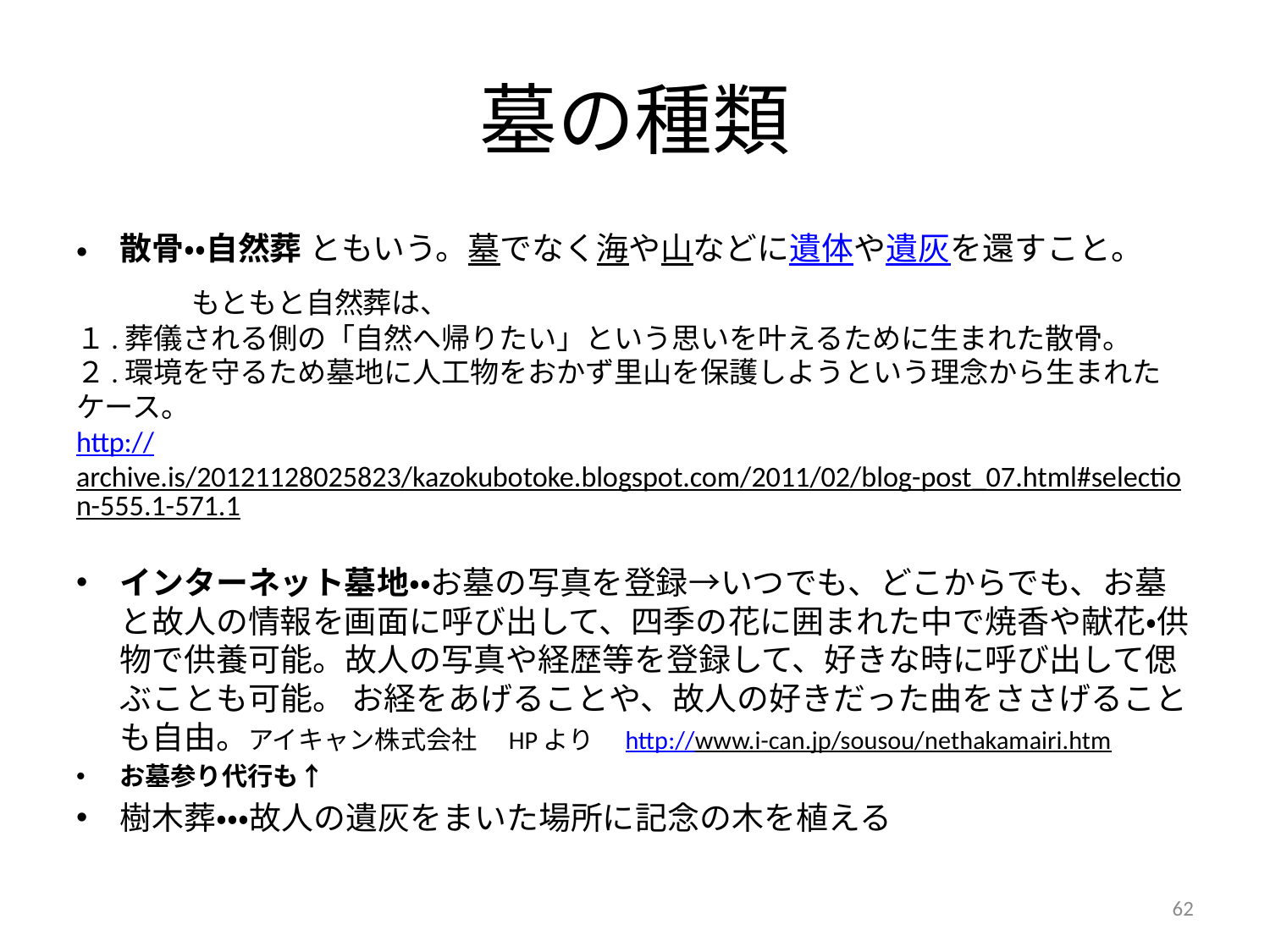

# 墓の種類
散骨・・自然葬 ともいう。墓でなく海や山などに遺体や遺灰を還すこと。
		もともと自然葬は、
１.葬儀される側の「自然へ帰りたい」という思いを叶えるために生まれた散骨。
２.環境を守るため墓地に人工物をおかず里山を保護しようという理念から生まれたケース。
http://archive.is/20121128025823/kazokubotoke.blogspot.com/2011/02/blog-post_07.html#selection-555.1-571.1
インターネット墓地・・お墓の写真を登録→いつでも、どこからでも、お墓と故人の情報を画面に呼び出して、四季の花に囲まれた中で焼香や献花・供物で供養可能。故人の写真や経歴等を登録して、好きな時に呼び出して偲ぶことも可能。 お経をあげることや、故人の好きだった曲をささげることも自由。アイキャン株式会社　HPより　http://www.i-can.jp/sousou/nethakamairi.htm
お墓参り代行も↑
樹木葬・・・故人の遺灰をまいた場所に記念の木を植える
62